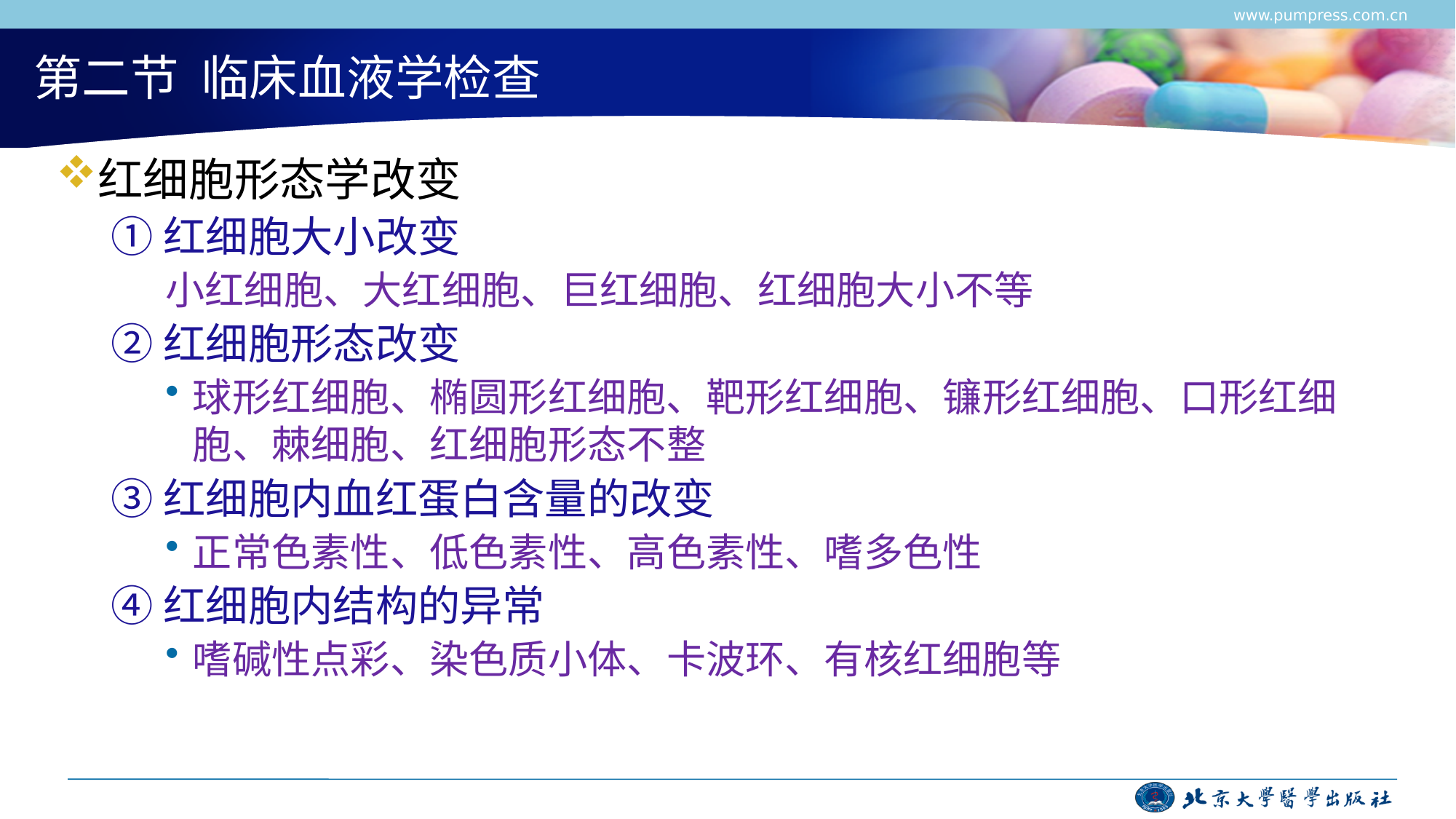

www.pumpress.com.cn
# 第二节  临床血液学检查
红细胞形态学改变
①红细胞大小改变
小红细胞、大红细胞、巨红细胞、红细胞大小不等
②红细胞形态改变
球形红细胞、椭圆形红细胞、靶形红细胞、镰形红细胞、口形红细胞、棘细胞、红细胞形态不整
③红细胞内血红蛋白含量的改变
正常色素性、低色素性、高色素性、嗜多色性
④红细胞内结构的异常
嗜碱性点彩、染色质小体、卡波环、有核红细胞等